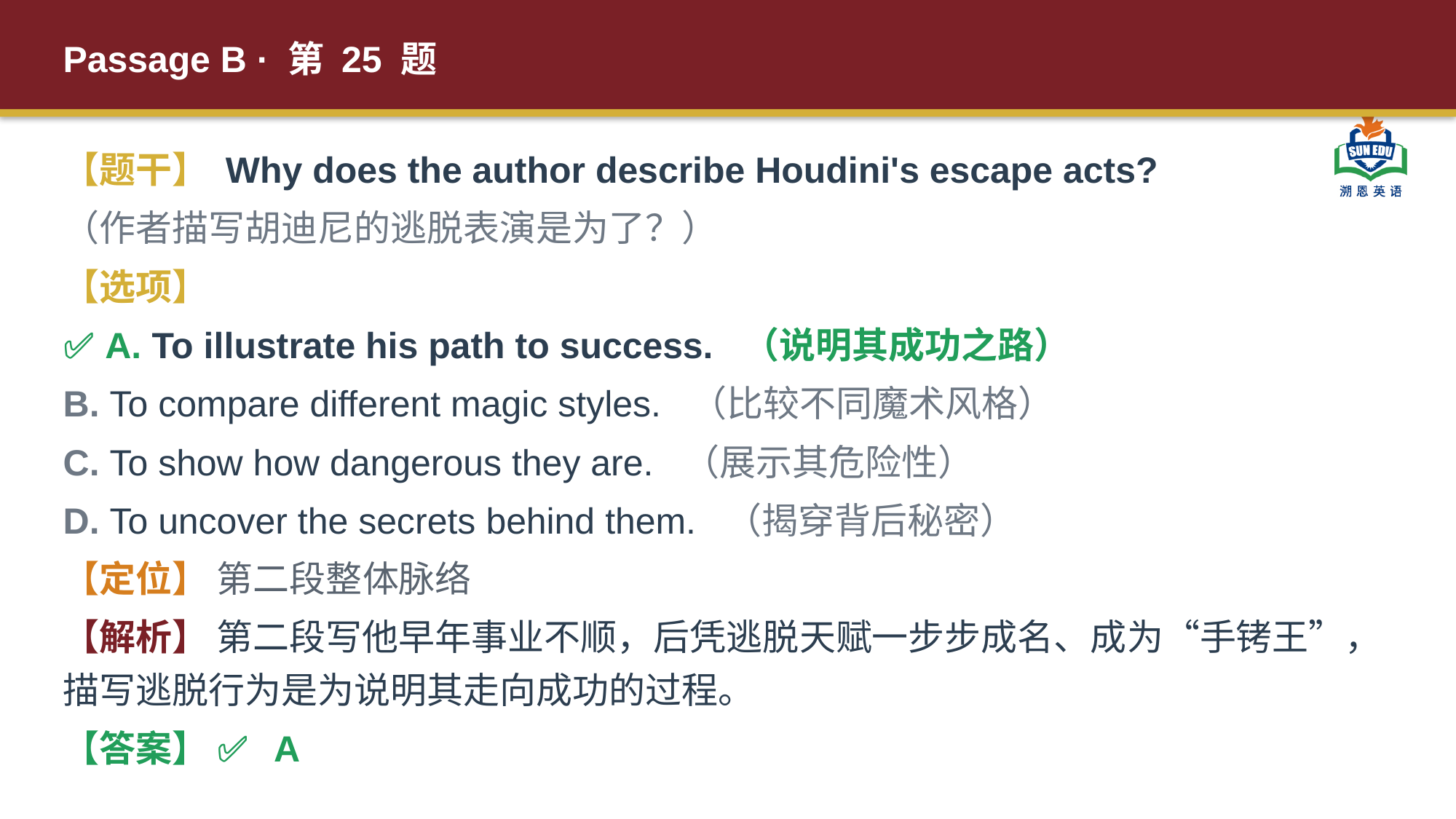

Passage B · 第 25 题

【题干】 Why does the author describe Houdini's escape acts?
（作者描写胡迪尼的逃脱表演是为了？）
【选项】
✅ A. To illustrate his path to success.  （说明其成功之路）
B. To compare different magic styles.  （比较不同魔术风格）
C. To show how dangerous they are.  （展示其危险性）
D. To uncover the secrets behind them.  （揭穿背后秘密）
【定位】 第二段整体脉络
【解析】 第二段写他早年事业不顺，后凭逃脱天赋一步步成名、成为“手铐王”，描写逃脱行为是为说明其走向成功的过程。
【答案】 ✅  A